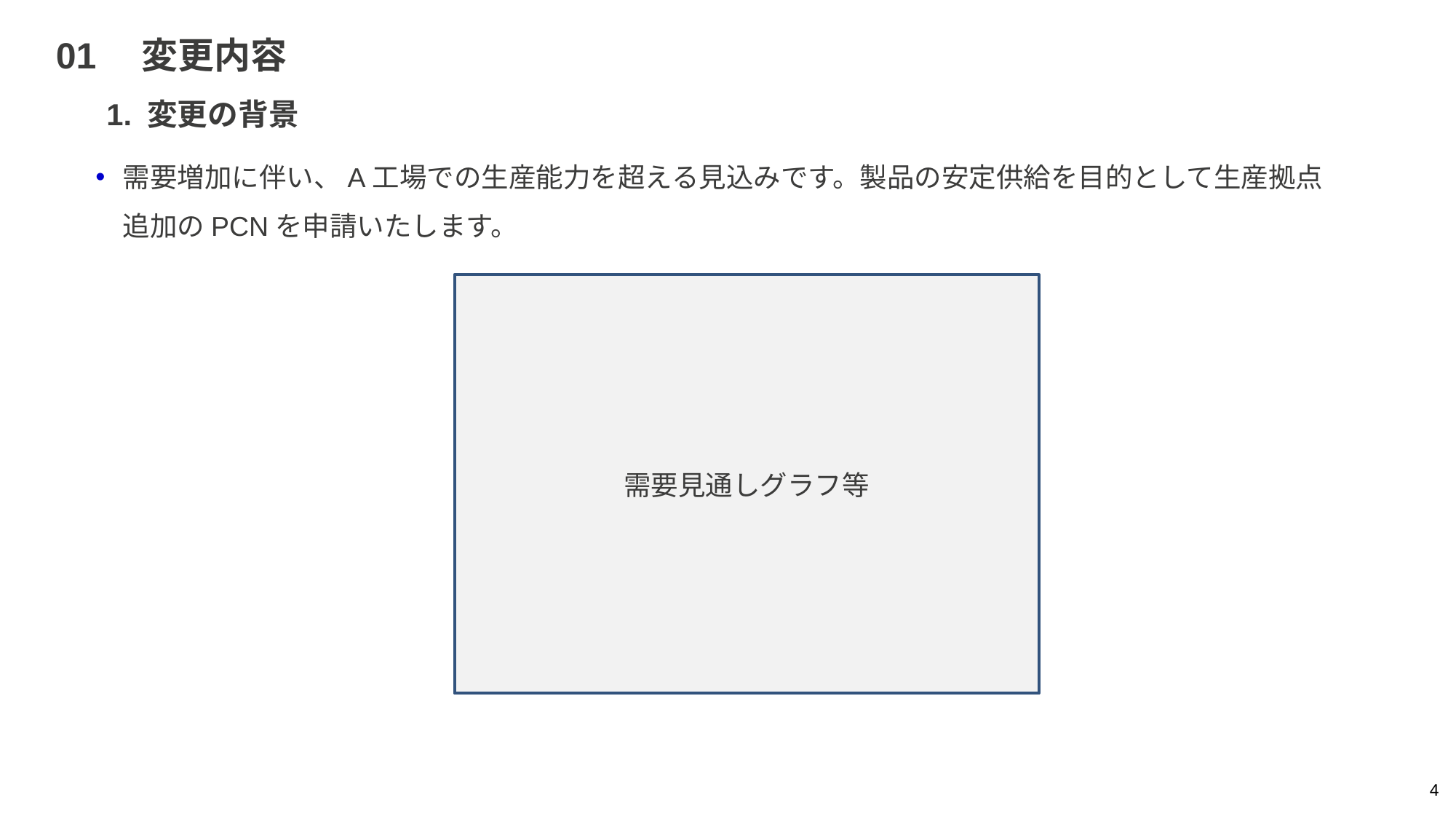

# 01　変更内容
1. 変更の背景
需要増加に伴い、A工場での生産能力を超える見込みです。製品の安定供給を目的として生産拠点追加のPCNを申請いたします。
需要見通しグラフ等